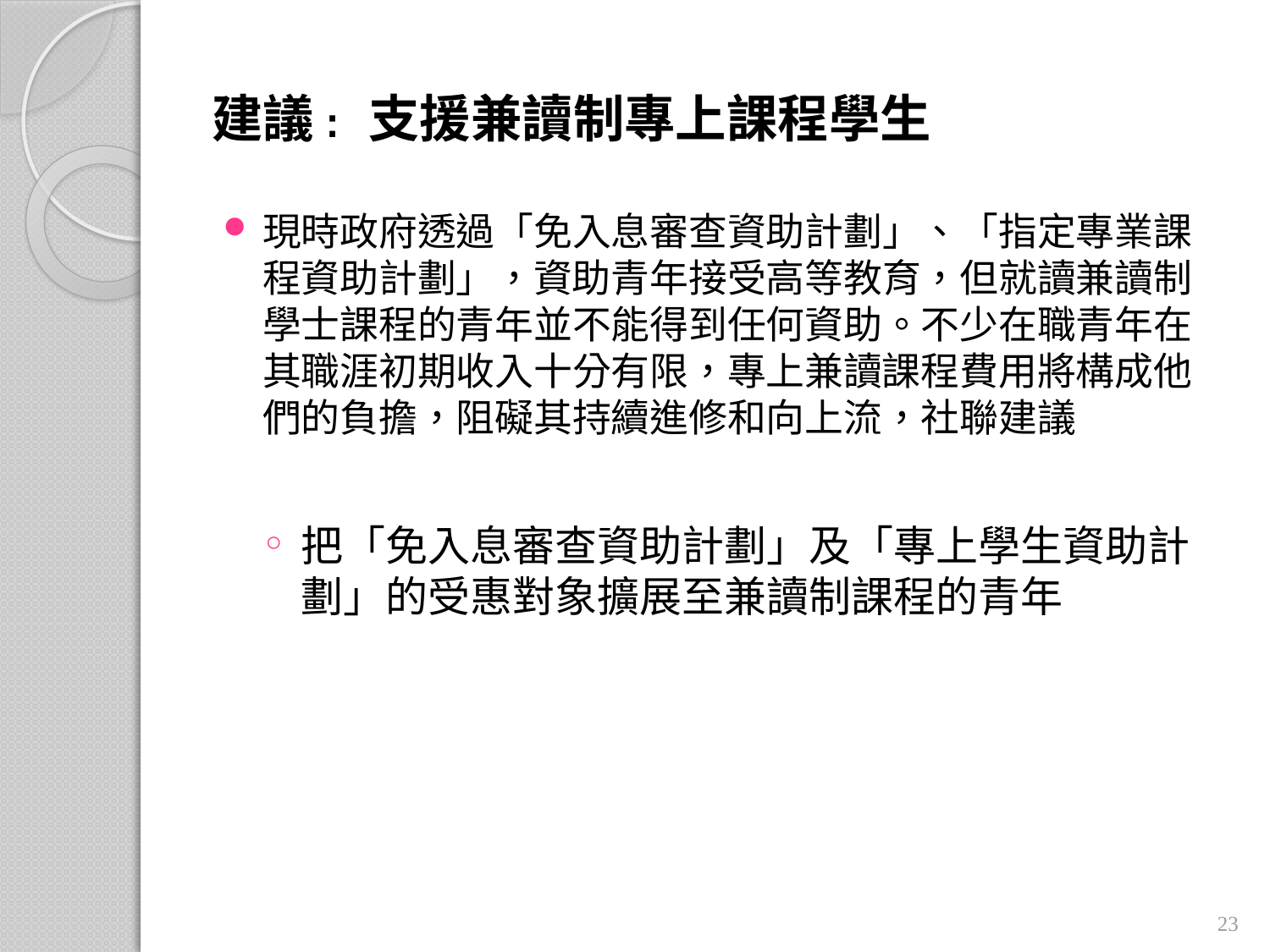

# 建議: 支援兼讀制專上課程學生
現時政府透過「免入息審查資助計劃」、「指定專業課程資助計劃」，資助青年接受高等教育，但就讀兼讀制學士課程的青年並不能得到任何資助。不少在職青年在其職涯初期收入十分有限，專上兼讀課程費用將構成他們的負擔，阻礙其持續進修和向上流，社聯建議

把「免入息審查資助計劃」及「專上學生資助計劃」的受惠對象擴展至兼讀制課程的青年

23